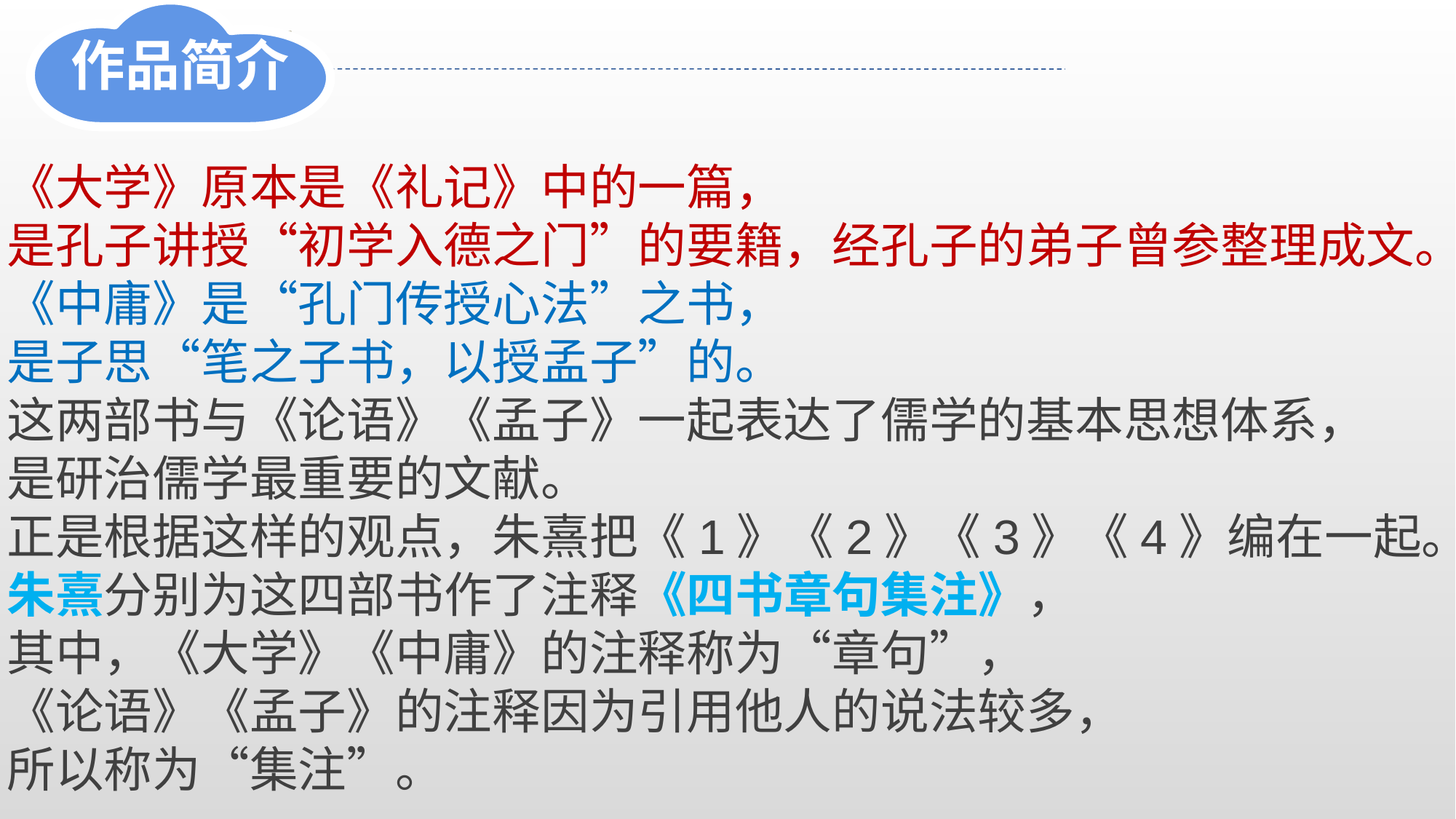

作品简介
《大学》原本是《礼记》中的一篇，
是孔子讲授“初学入德之门”的要籍，经孔子的弟子曾参整理成文。
《中庸》是“孔门传授心法”之书，
是子思“笔之子书，以授孟子”的。
这两部书与《论语》《孟子》一起表达了儒学的基本思想体系，
是研治儒学最重要的文献。
正是根据这样的观点，朱熹把《1》《2》《3》《4》编在一起。
朱熹分别为这四部书作了注释《四书章句集注》，
其中，《大学》《中庸》的注释称为“章句”，
《论语》《孟子》的注释因为引用他人的说法较多，
所以称为“集注”。